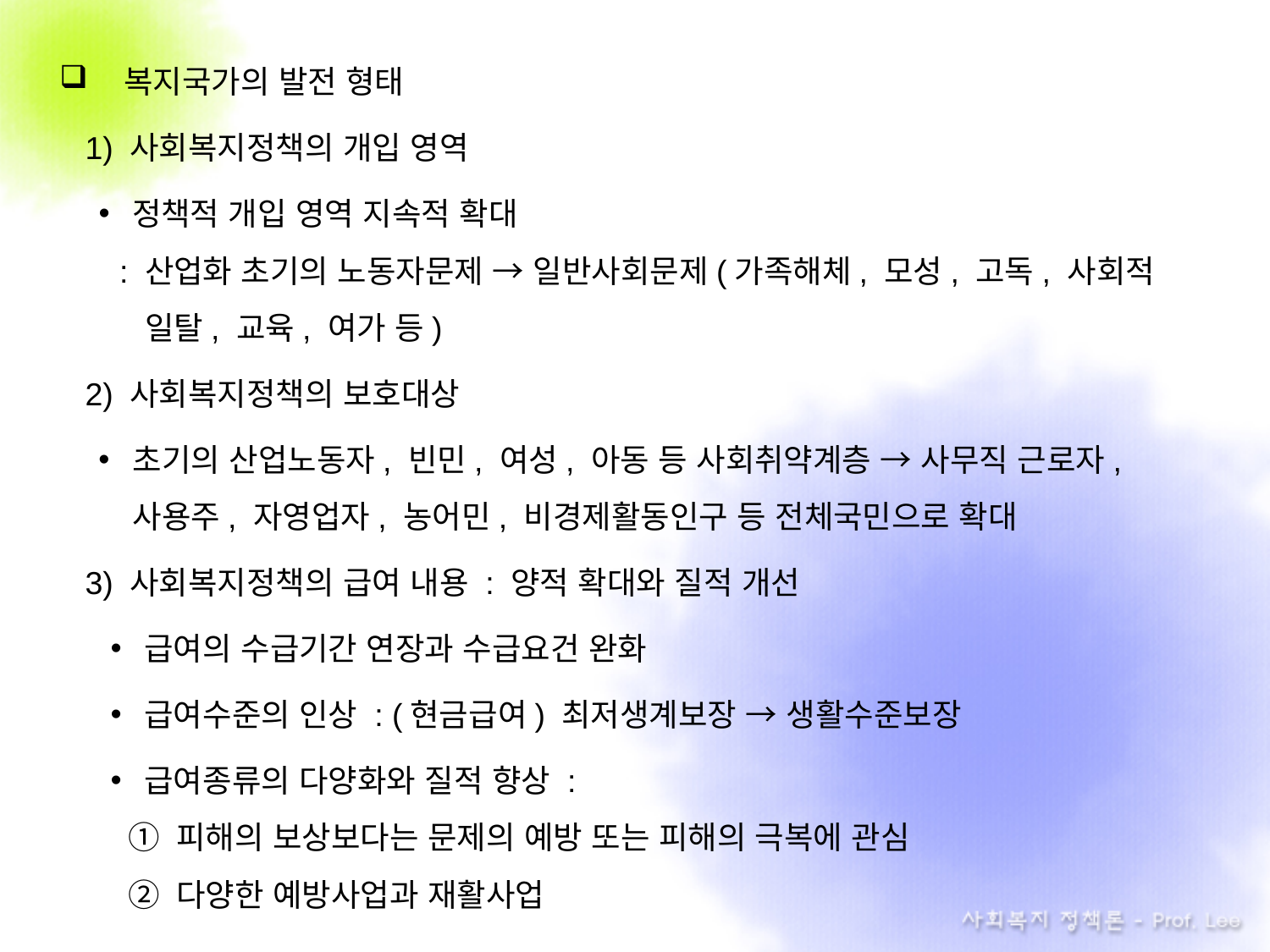

복지국가의 발전 형태
1) 사회복지정책의 개입 영역
정책적 개입 영역 지속적 확대
 : 산업화 초기의 노동자문제 → 일반사회문제(가족해체, 모성, 고독, 사회적
 . 일탈, 교육, 여가 등)
2) 사회복지정책의 보호대상
초기의 산업노동자, 빈민, 여성, 아동 등 사회취약계층 → 사무직 근로자, 사용주, 자영업자, 농어민, 비경제활동인구 등 전체국민으로 확대
3) 사회복지정책의 급여 내용 : 양적 확대와 질적 개선
급여의 수급기간 연장과 수급요건 완화
급여수준의 인상 : (현금급여) 최저생계보장 → 생활수준보장
급여종류의 다양화와 질적 향상 :
  ① 피해의 보상보다는 문제의 예방 또는 피해의 극복에 관심
  ② 다양한 예방사업과 재활사업